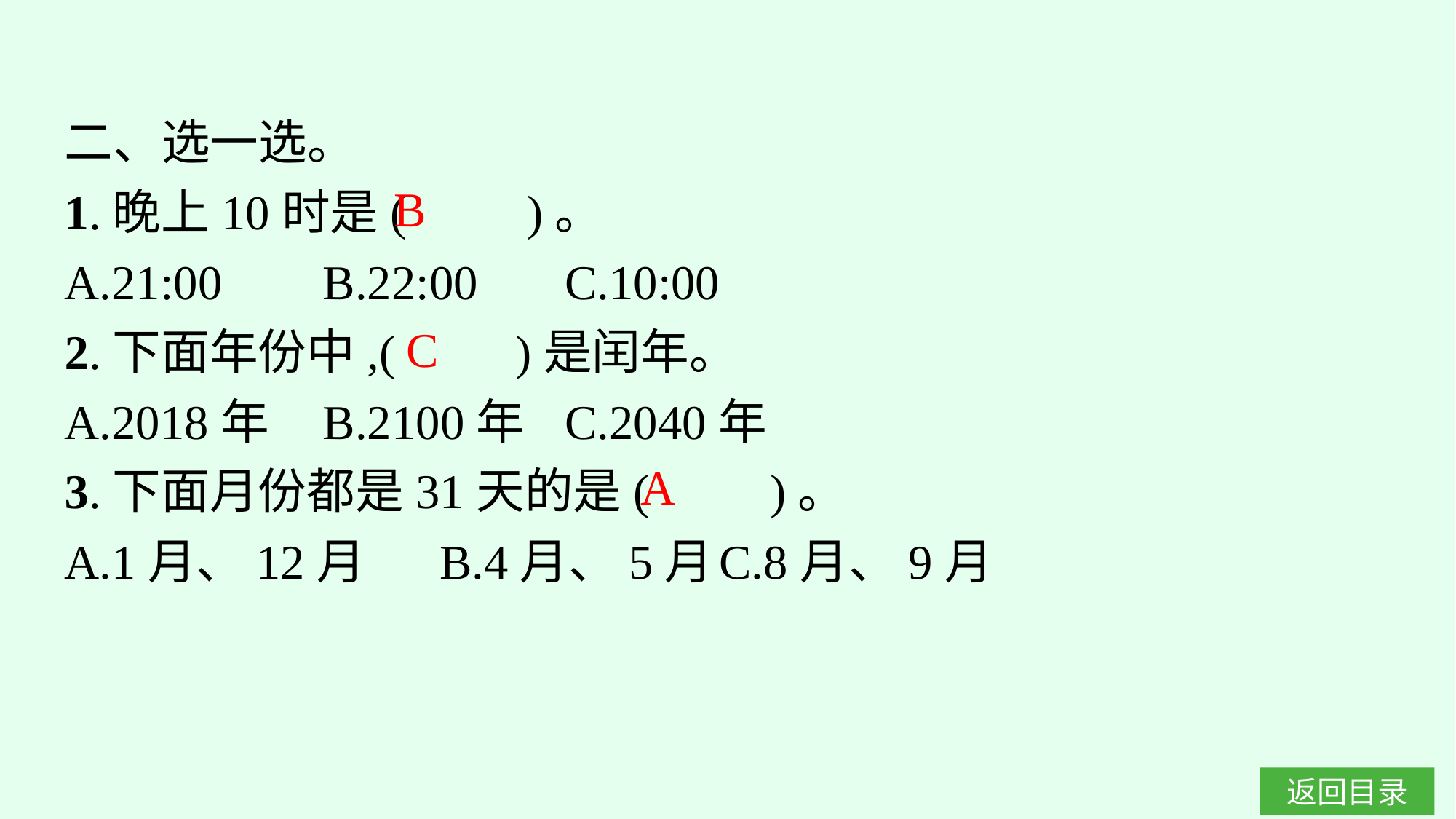

二、选一选。
1.晚上10时是(　　)。
A.21:00	B.22:00	C.10:00
2.下面年份中,(　　)是闰年。
A.2018年	B.2100年	C.2040年
3.下面月份都是31天的是(　　)。
A.1月、12月	B.4月、5月	C.8月、9月
B
C
A